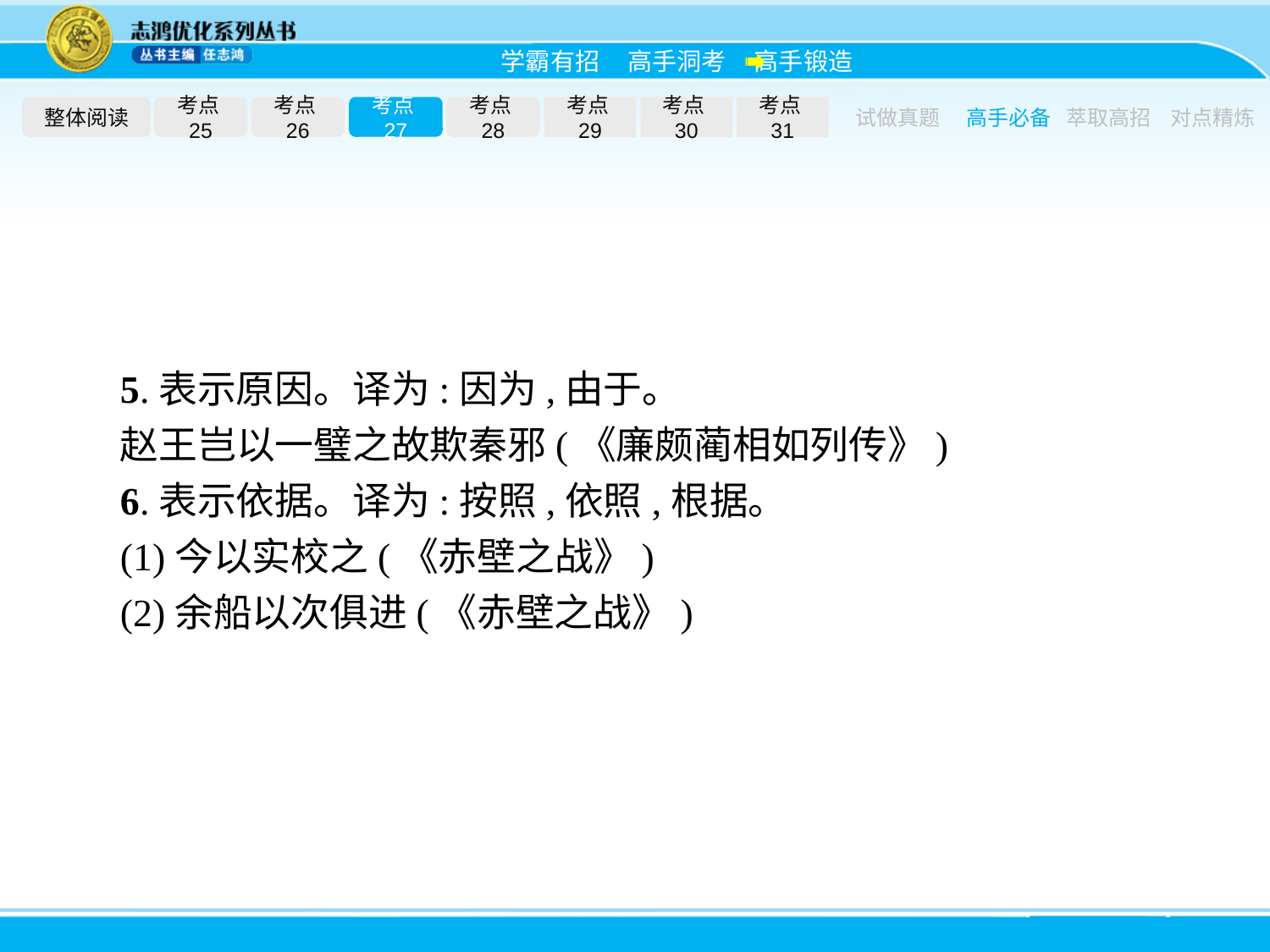

整体阅读
考点25
考点26
考点27
考点28
考点29
考点30
考点31
试做真题
高手必备
萃取高招
对点精炼
5.表示原因。译为:因为,由于。
赵王岂以一璧之故欺秦邪(《廉颇蔺相如列传》)
6.表示依据。译为:按照,依照,根据。
(1)今以实校之(《赤壁之战》)
(2)余船以次俱进(《赤壁之战》)